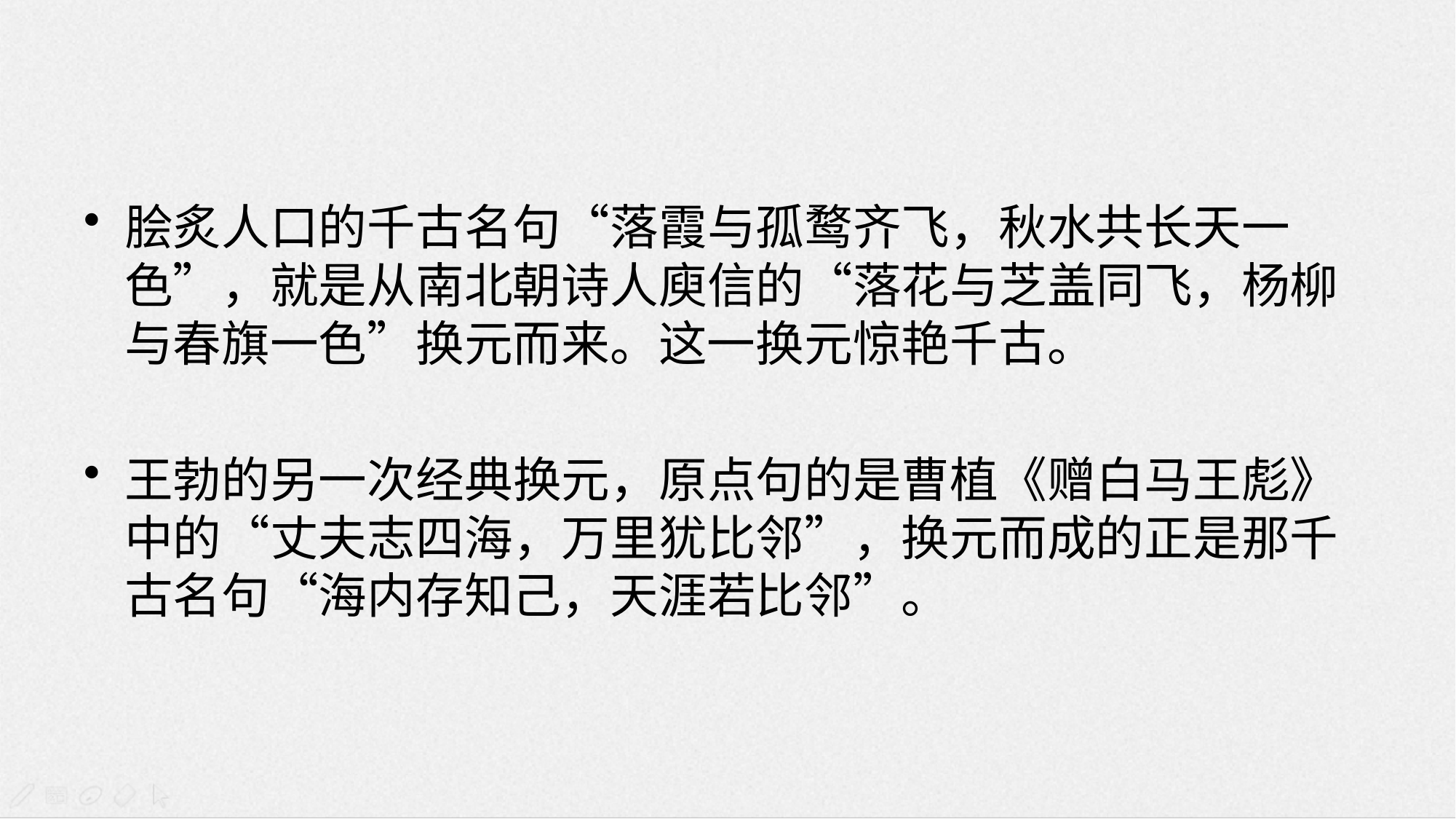

脍炙人口的千古名句“落霞与孤鹜齐飞，秋水共长天一色”，就是从南北朝诗人庾信的“落花与芝盖同飞，杨柳与春旗一色”换元而来。这一换元惊艳千古。

王勃的另一次经典换元，原点句的是曹植《赠白马王彪》中的“丈夫志四海，万里犹比邻”，换元而成的正是那千古名句“海内存知己，天涯若比邻”。